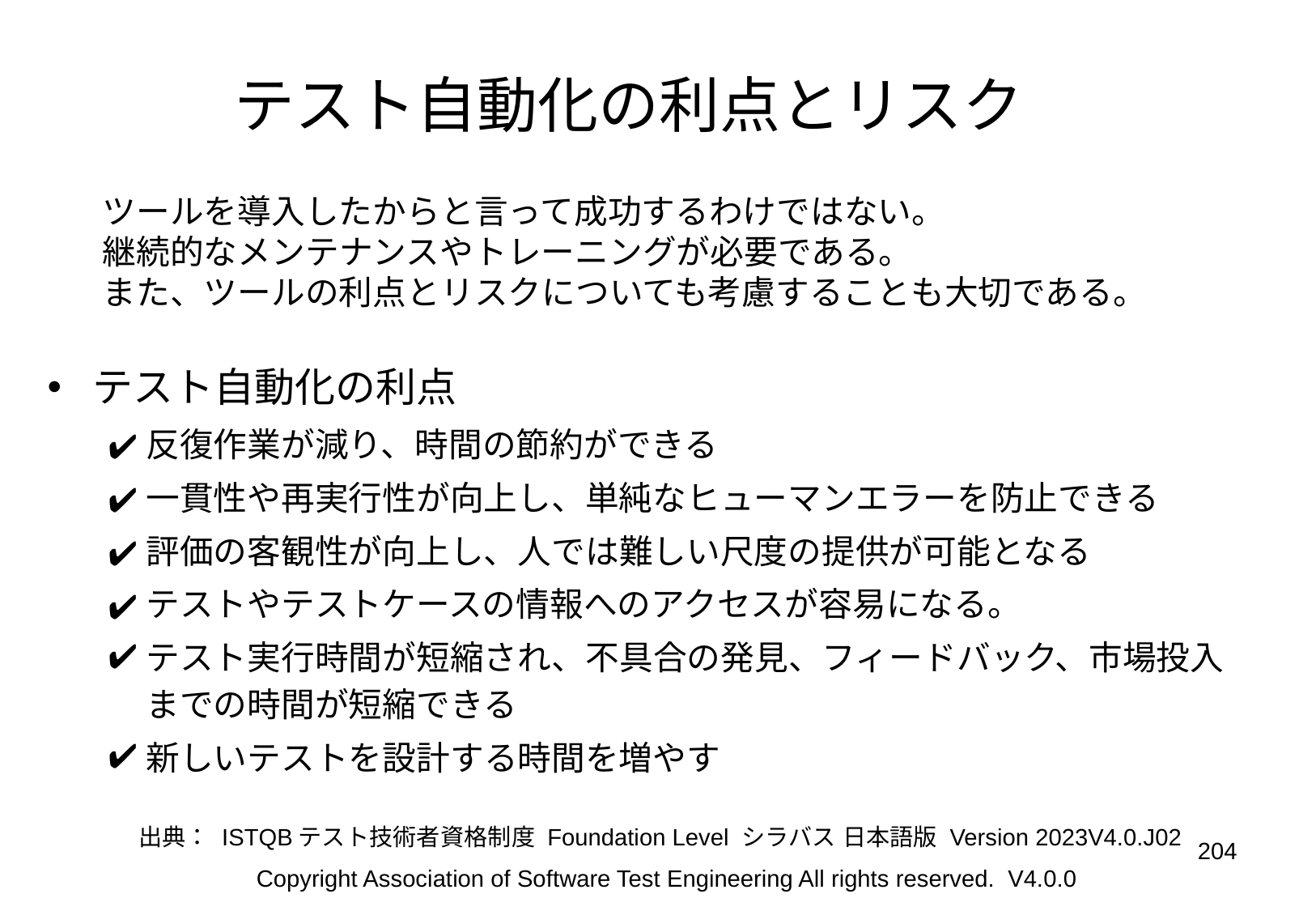

テスト自動化の利点とリスク
ツールを導入したからと言って成功するわけではない。
継続的なメンテナンスやトレーニングが必要である。
また、ツールの利点とリスクについても考慮することも大切である。
テスト自動化の利点
反復作業が減り、時間の節約ができる
一貫性や再実行性が向上し、単純なヒューマンエラーを防止できる
評価の客観性が向上し、人では難しい尺度の提供が可能となる
テストやテストケースの情報へのアクセスが容易になる。
テスト実行時間が短縮され、不具合の発見、フィードバック、市場投入までの時間が短縮できる
新しいテストを設計する時間を増やす
出典： ISTQBテスト技術者資格制度 Foundation Level シラバス 日本語版 Version 2023V4.0.J02
204
Copyright Association of Software Test Engineering All rights reserved.  V4.0.0